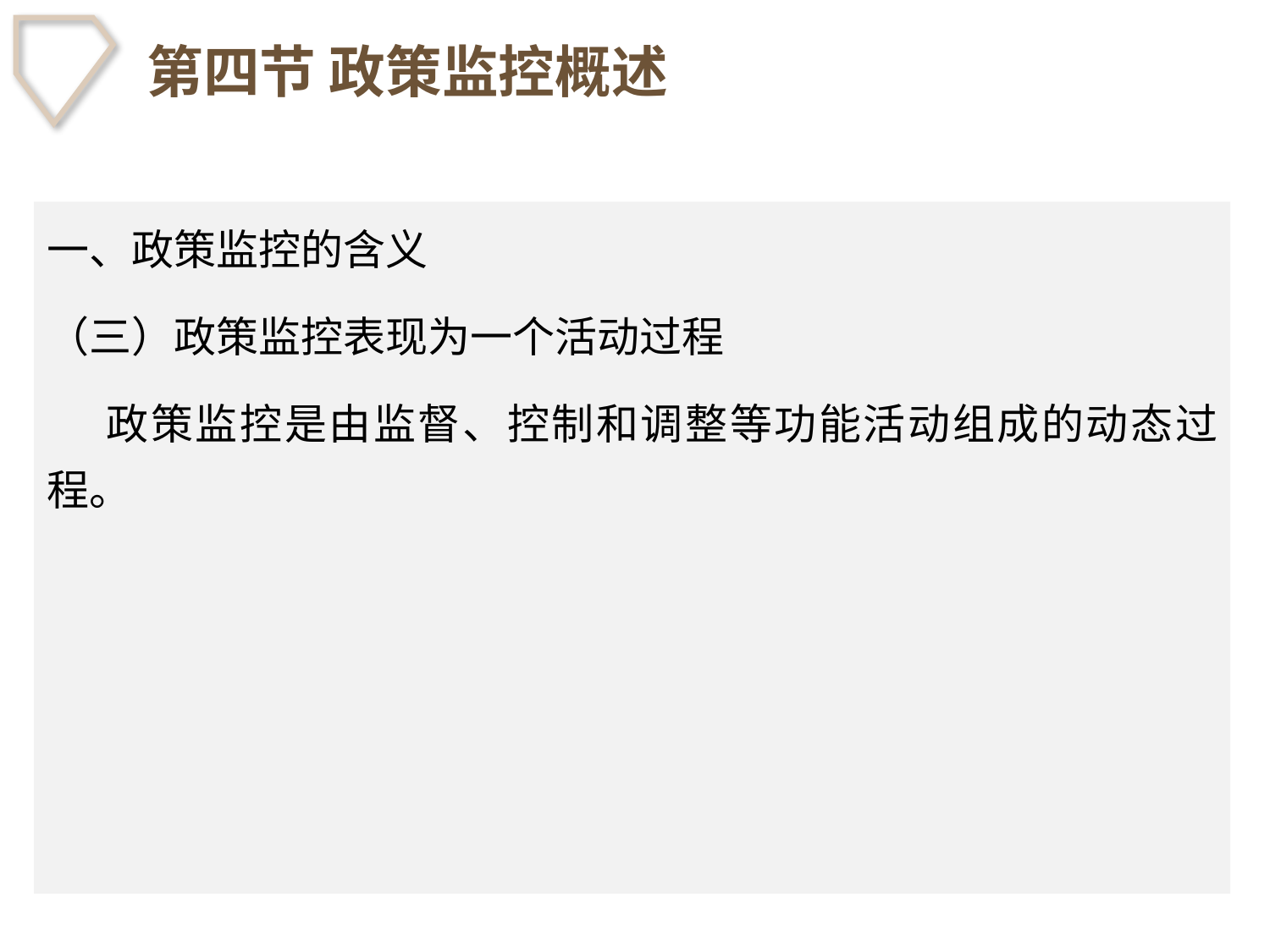

# 第四节 政策监控概述
一、政策监控的含义
（三）政策监控表现为一个活动过程
    政策监控是由监督、控制和调整等功能活动组成的动态过程。